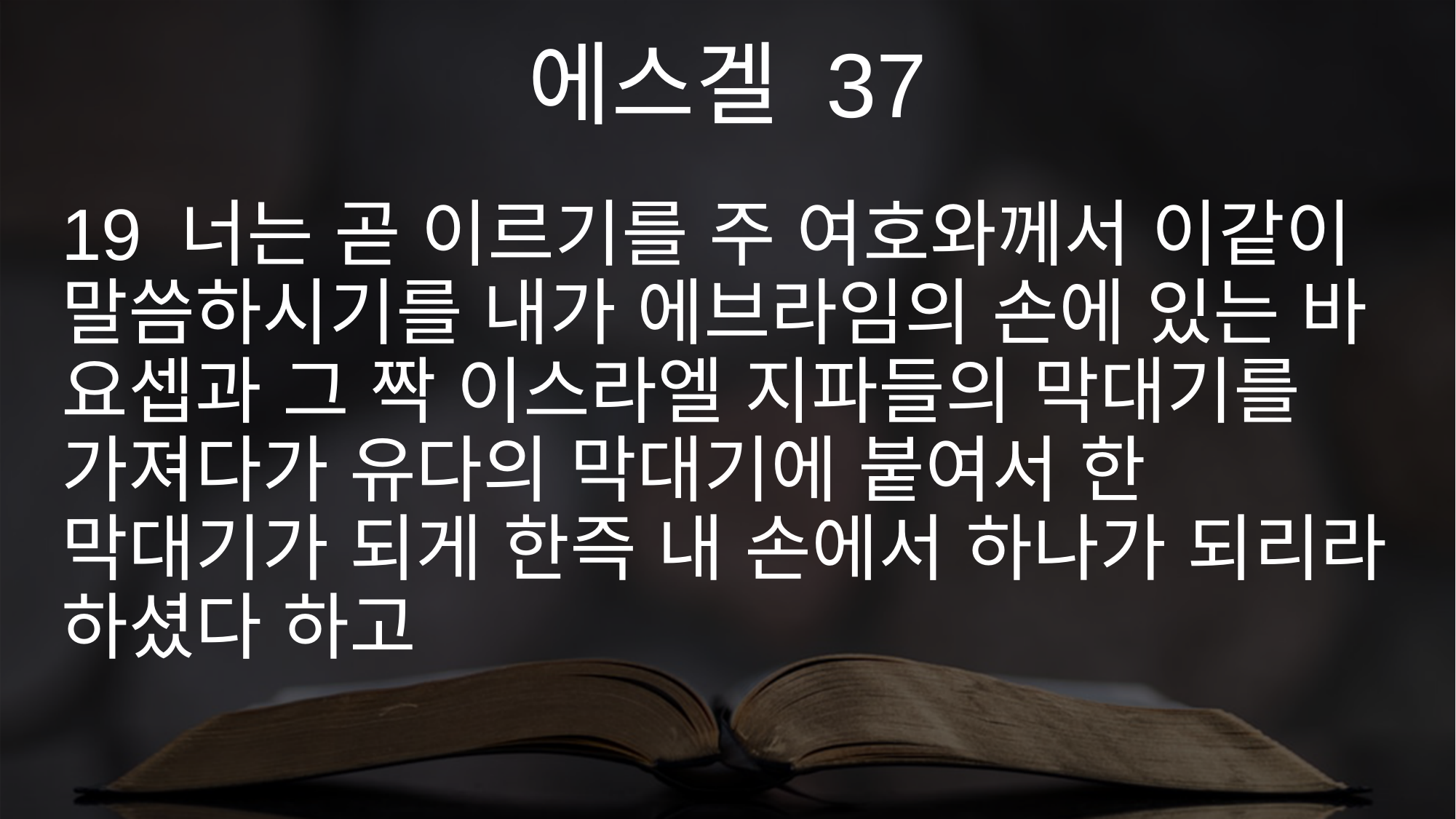

에스겔 37
19 너는 곧 이르기를 주 여호와께서 이같이 말씀하시기를 내가 에브라임의 손에 있는 바 요셉과 그 짝 이스라엘 지파들의 막대기를 가져다가 유다의 막대기에 붙여서 한 막대기가 되게 한즉 내 손에서 하나가 되리라 하셨다 하고